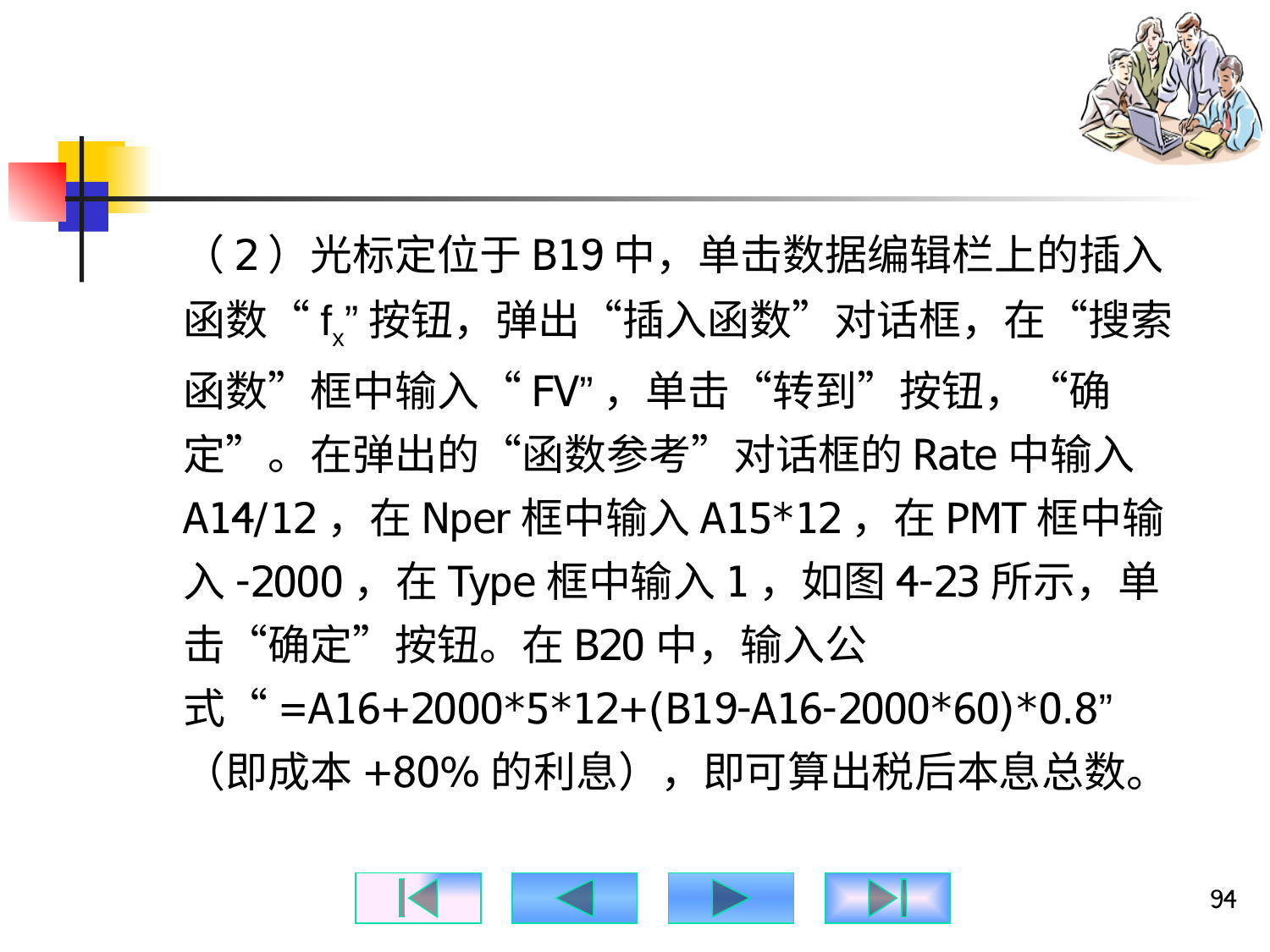

#
（2）光标定位于B19中，单击数据编辑栏上的插入函数“fx”按钮，弹出“插入函数”对话框，在“搜索函数”框中输入“FV”，单击“转到”按钮，“确定”。在弹出的“函数参考”对话框的Rate中输入A14/12，在Nper框中输入A15*12，在PMT框中输入-2000，在Type框中输入1，如图4-23所示，单击“确定”按钮。在B20中，输入公式“=A16+2000*5*12+(B19-A16-2000*60)*0.8”（即成本+80%的利息），即可算出税后本息总数。
94